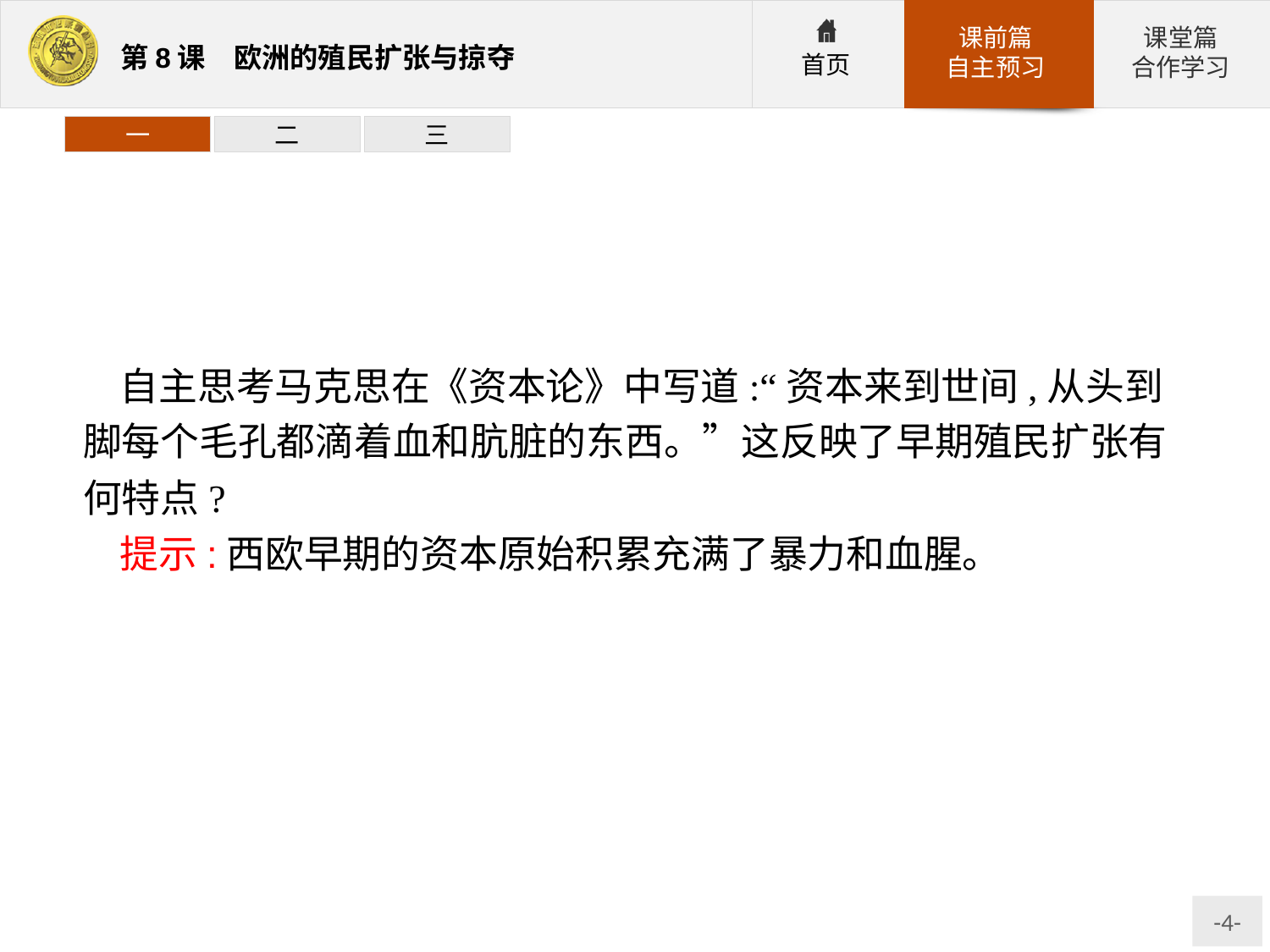

一
二
三
自主思考马克思在《资本论》中写道:“资本来到世间,从头到脚每个毛孔都滴着血和肮脏的东西。”这反映了早期殖民扩张有何特点?
提示:西欧早期的资本原始积累充满了暴力和血腥。